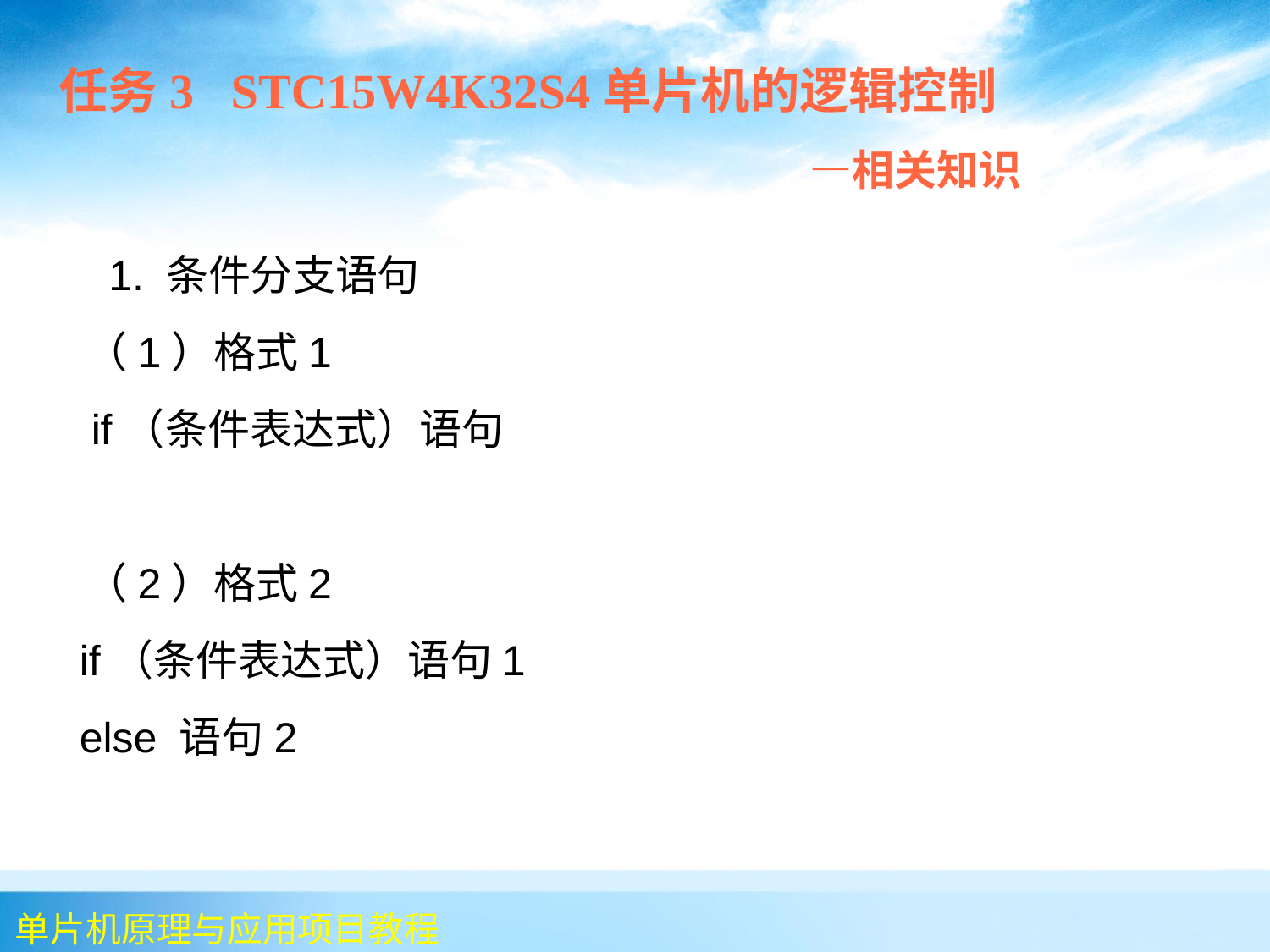

任务3   STC15W4K32S4单片机的逻辑控制
                                                                     —相关知识
  	 1. 条件分支语句
  （1）格式1
   if（条件表达式）语句

  （2）格式2
  if（条件表达式）语句1
  else 语句2